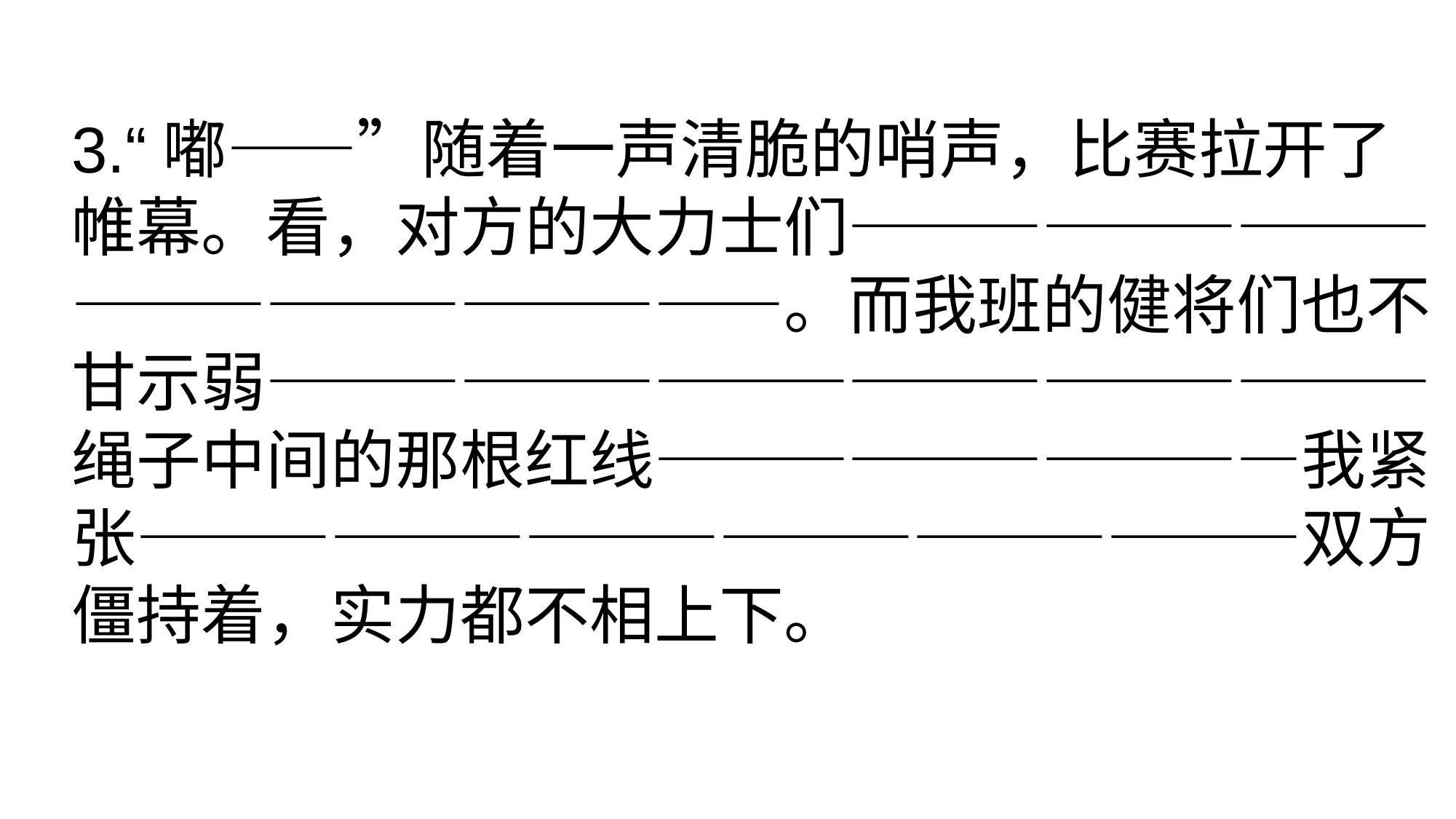

3.“嘟——”随着一声清脆的哨声，比赛拉开了帷幕。看，对方的大力士们————————————————————。而我班的健将们也不甘示弱——————————————————
绳子中间的那根红线——————————我紧张——————————————————双方僵持着，实力都不相上下。